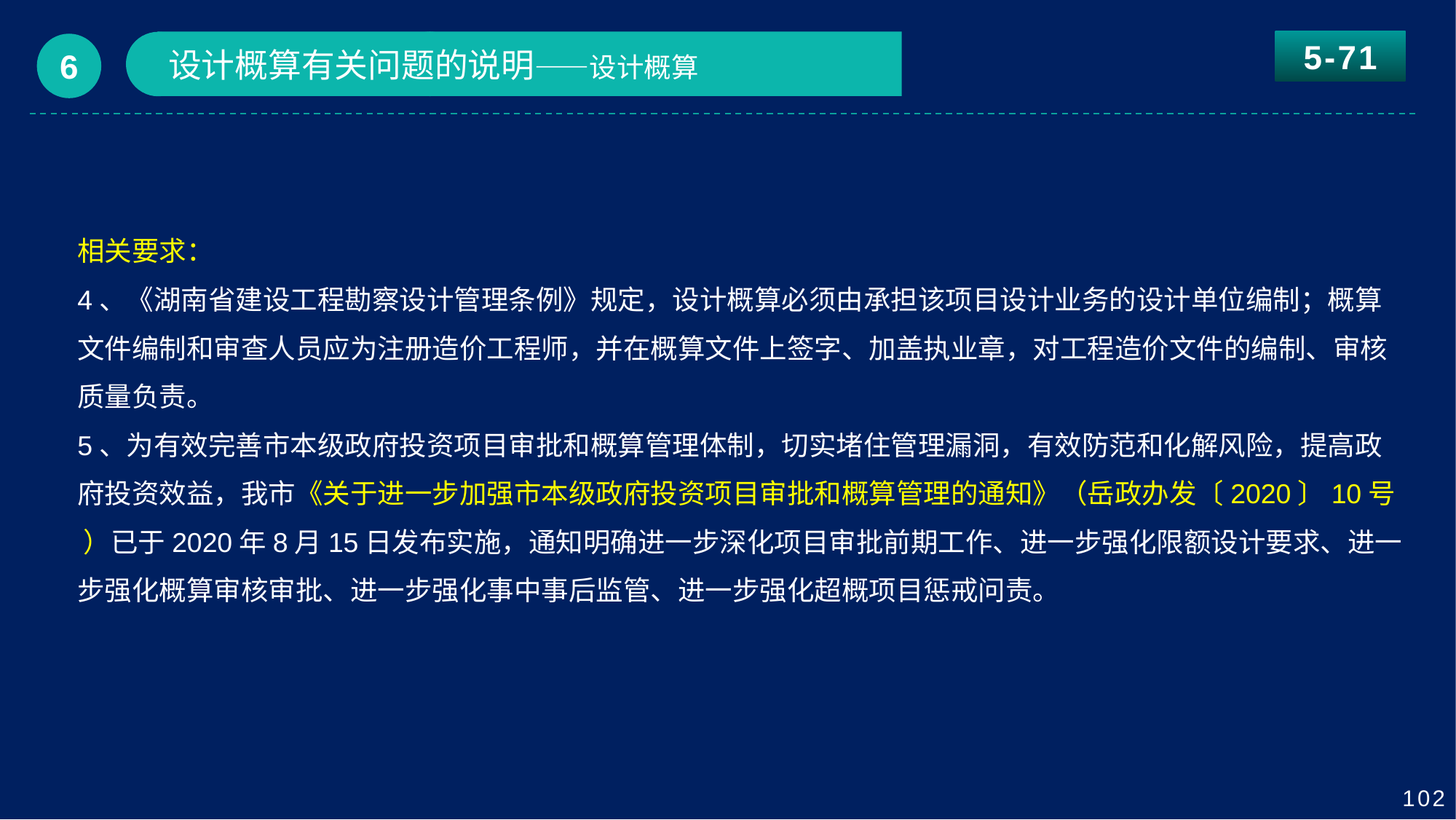

5-71
设计概算有关问题的说明——设计概算

6
相关要求：
4、《湖南省建设工程勘察设计管理条例》规定，设计概算必须由承担该项目设计业务的设计单位编制；概算文件编制和审查人员应为注册造价工程师，并在概算文件上签字、加盖执业章，对工程造价文件的编制、审核质量负责。
5、为有效完善市本级政府投资项目审批和概算管理体制，切实堵住管理漏洞，有效防范和化解风险，提高政府投资效益，我市《关于进一步加强市本级政府投资项目审批和概算管理的通知》（岳政办发〔2020〕10号 ）已于2020年8月15日发布实施，通知明确进一步深化项目审批前期工作、进一步强化限额设计要求、进一步强化概算审核审批、进一步强化事中事后监管、进一步强化超概项目惩戒问责。

102